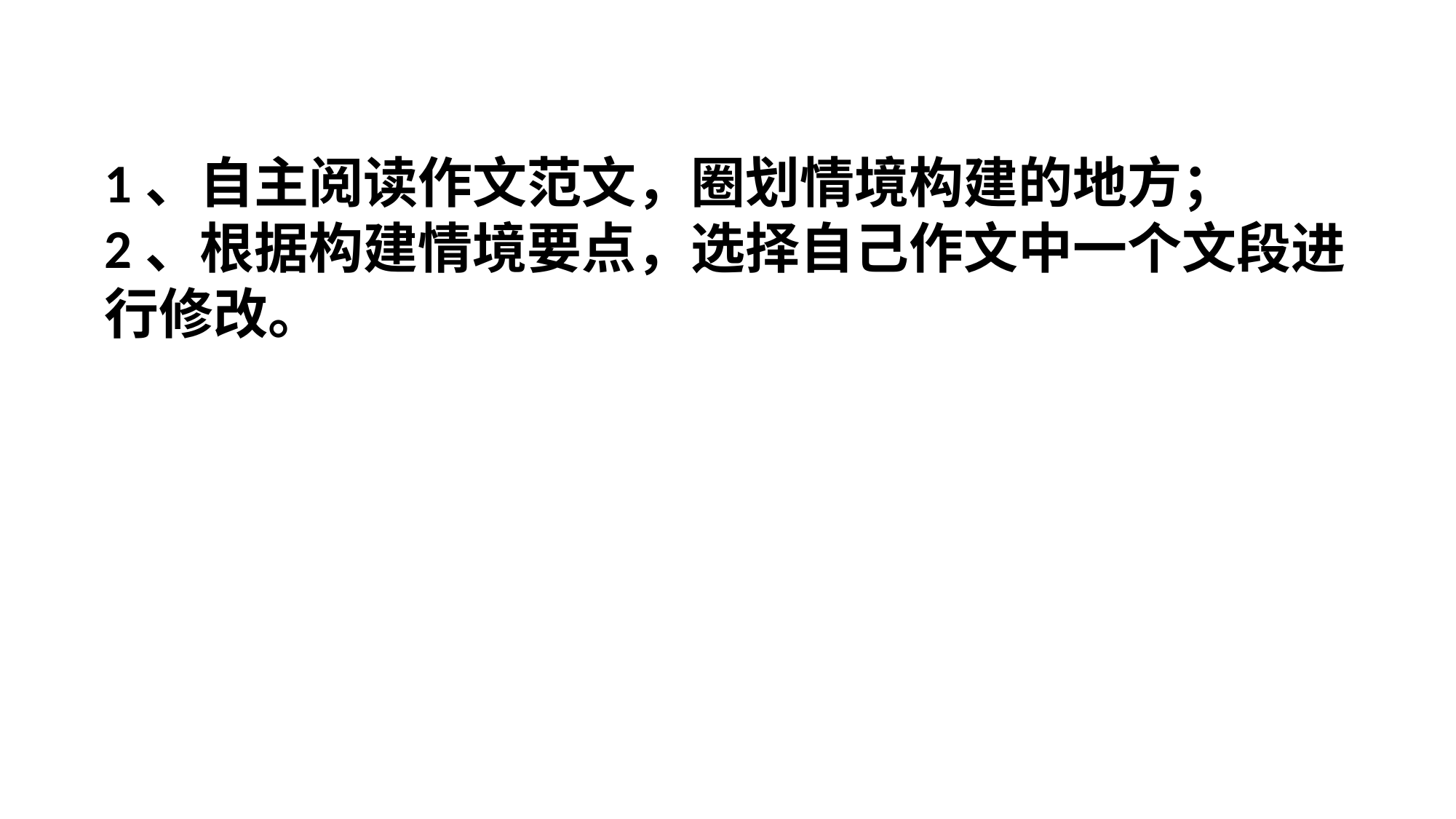

1、自主阅读作文范文，圈划情境构建的地方；
2、根据构建情境要点，选择自己作文中一个文段进行修改。